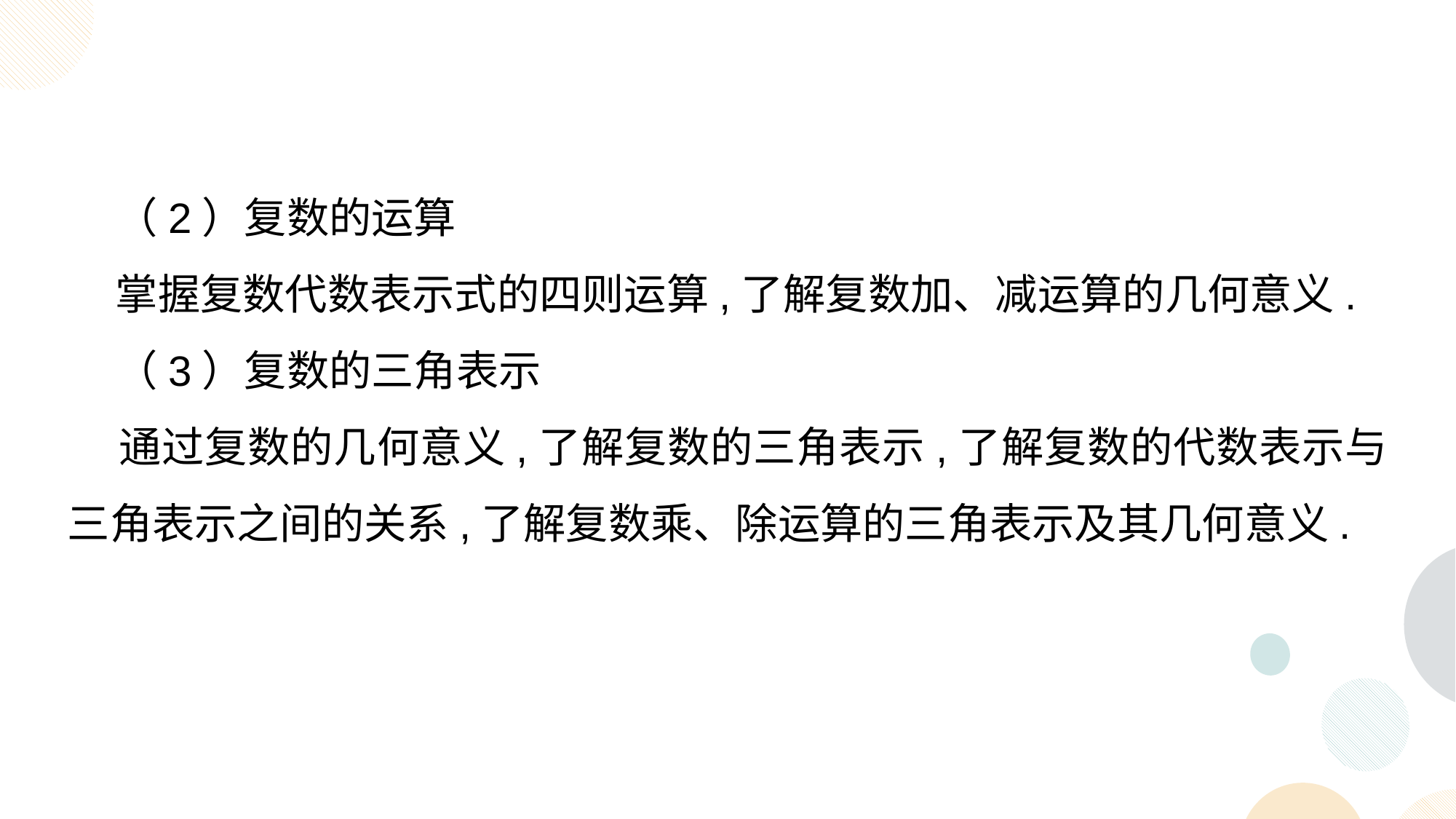

（2）复数的运算
    掌握复数代数表示式的四则运算,了解复数加、减运算的几何意义.
    （3）复数的三角表示
    通过复数的几何意义,了解复数的三角表示,了解复数的代数表示与三角表示之间的关系,了解复数乘、除运算的三角表示及其几何意义.